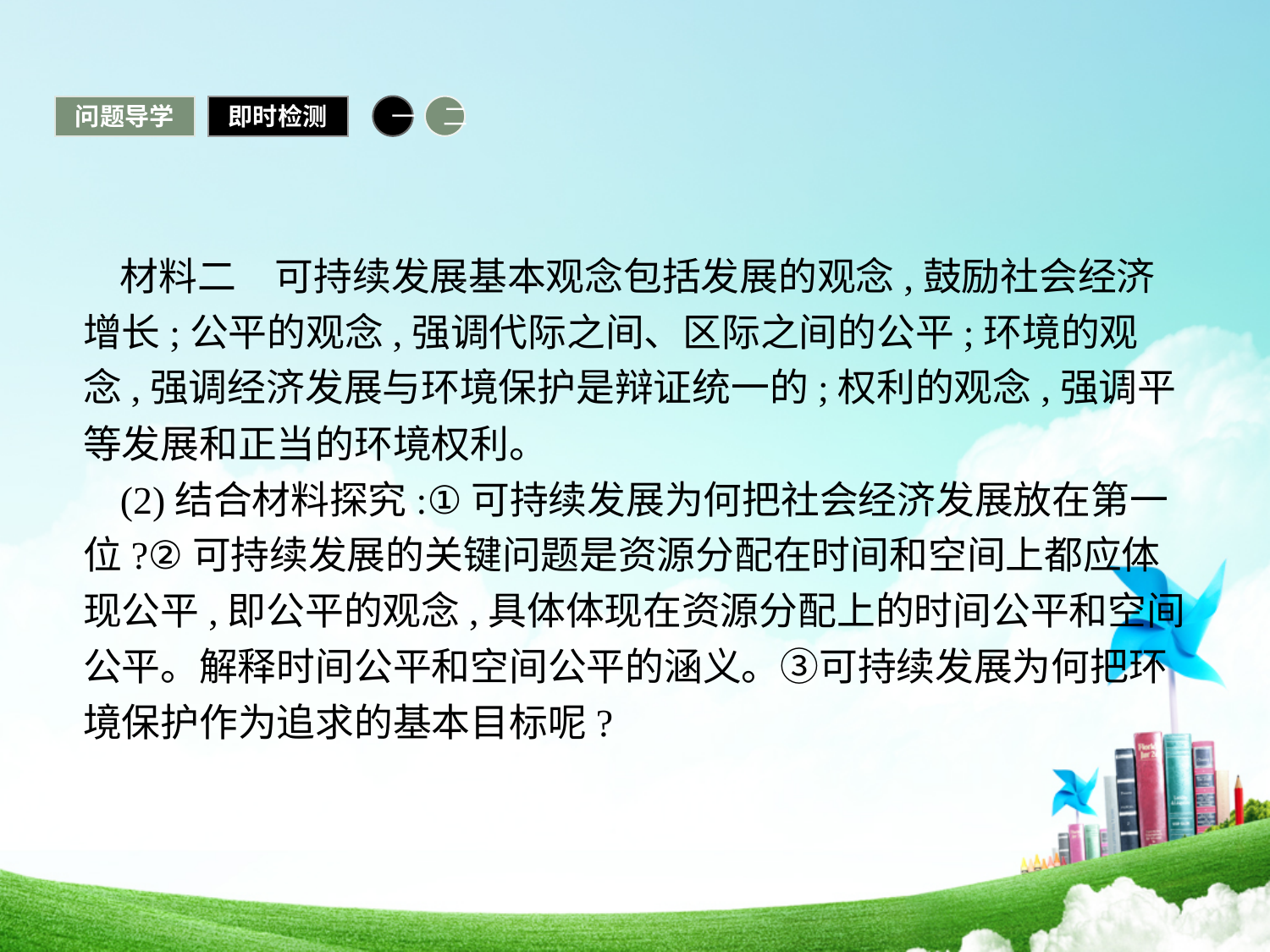

问题导学
即时检测
一
二
材料二　可持续发展基本观念包括发展的观念,鼓励社会经济增长;公平的观念,强调代际之间、区际之间的公平;环境的观念,强调经济发展与环境保护是辩证统一的;权利的观念,强调平等发展和正当的环境权利。
(2)结合材料探究:①可持续发展为何把社会经济发展放在第一位?②可持续发展的关键问题是资源分配在时间和空间上都应体现公平,即公平的观念,具体体现在资源分配上的时间公平和空间公平。解释时间公平和空间公平的涵义。③可持续发展为何把环境保护作为追求的基本目标呢?